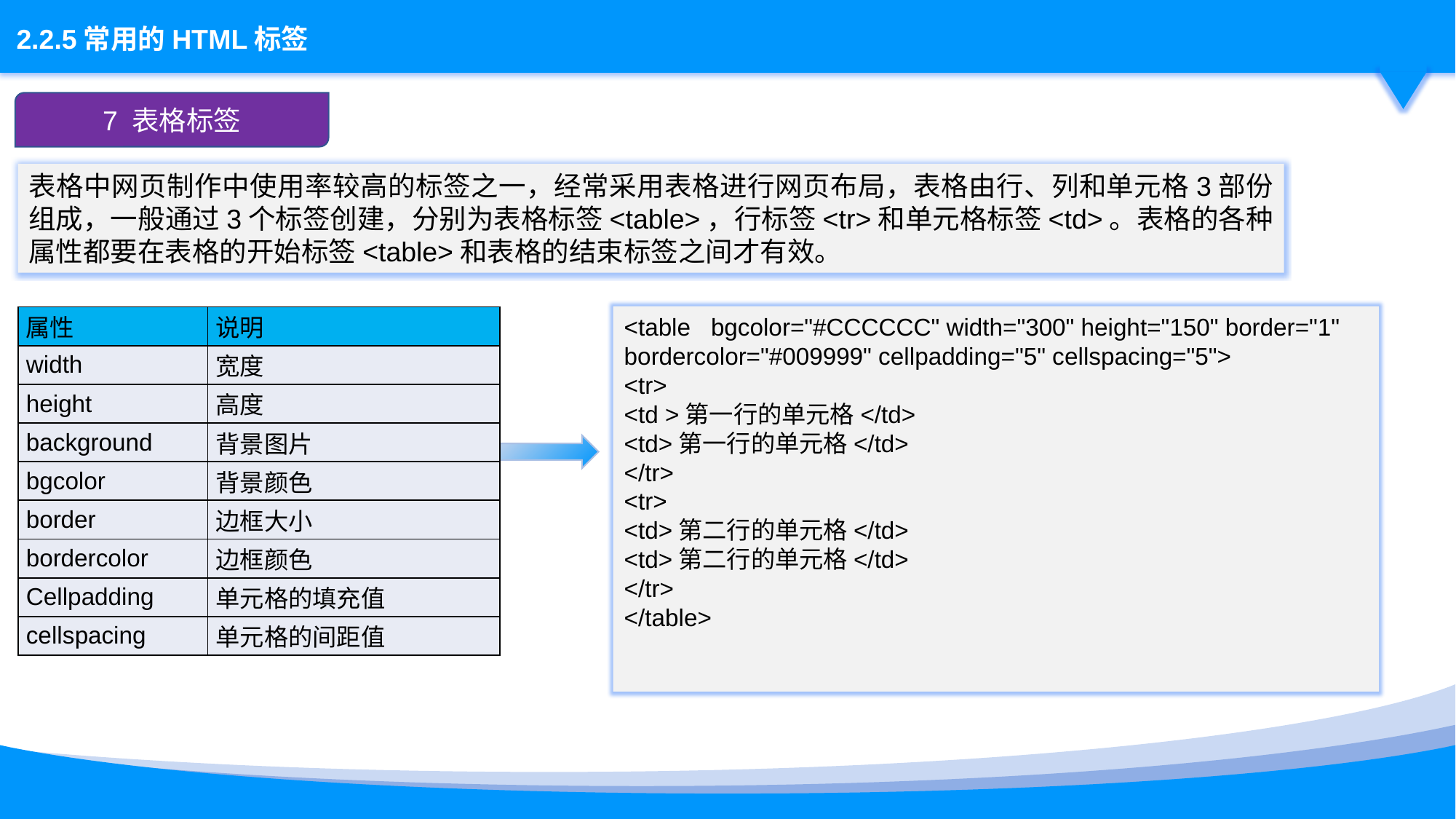

7 表格标签
表格中网页制作中使用率较高的标签之一，经常采用表格进行网页布局，表格由行、列和单元格3部份组成，一般通过3个标签创建，分别为表格标签<table>，行标签<tr>和单元格标签<td>。表格的各种属性都要在表格的开始标签<table>和表格的结束标签之间才有效。
<table   bgcolor="#CCCCCC" width="300" height="150" border="1"  bordercolor="#009999" cellpadding="5" cellspacing="5">
<tr>
<td >第一行的单元格</td>
<td>第一行的单元格</td>
</tr>
<tr>
<td>第二行的单元格</td>
<td>第二行的单元格</td>
</tr>
</table>

| 属性 | 说明 |
| --- | --- |
| width | 宽度 |
| height | 高度 |
| background | 背景图片 |
| bgcolor | 背景颜色 |
| border | 边框大小 |
| bordercolor | 边框颜色 |
| Cellpadding | 单元格的填充值 |
| cellspacing | 单元格的间距值 |